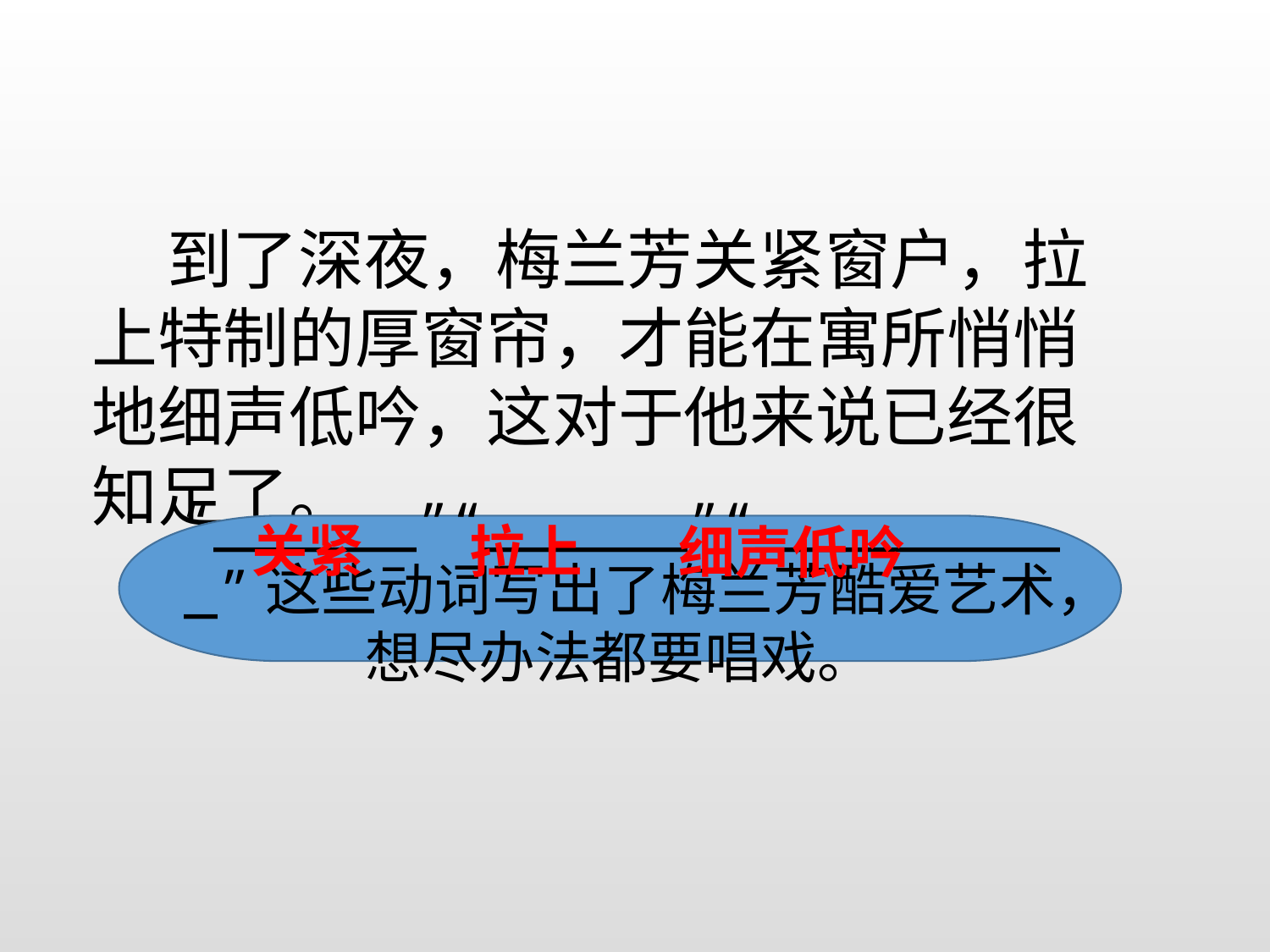

到了深夜，梅兰芳关紧窗户，拉上特制的厚窗帘，才能在寓所悄悄地细声低吟，这对于他来说已经很知足了。
关紧
拉上
细声低吟
“______”“______”“__________”这些动词写出了梅兰芳酷爱艺术，想尽办法都要唱戏。